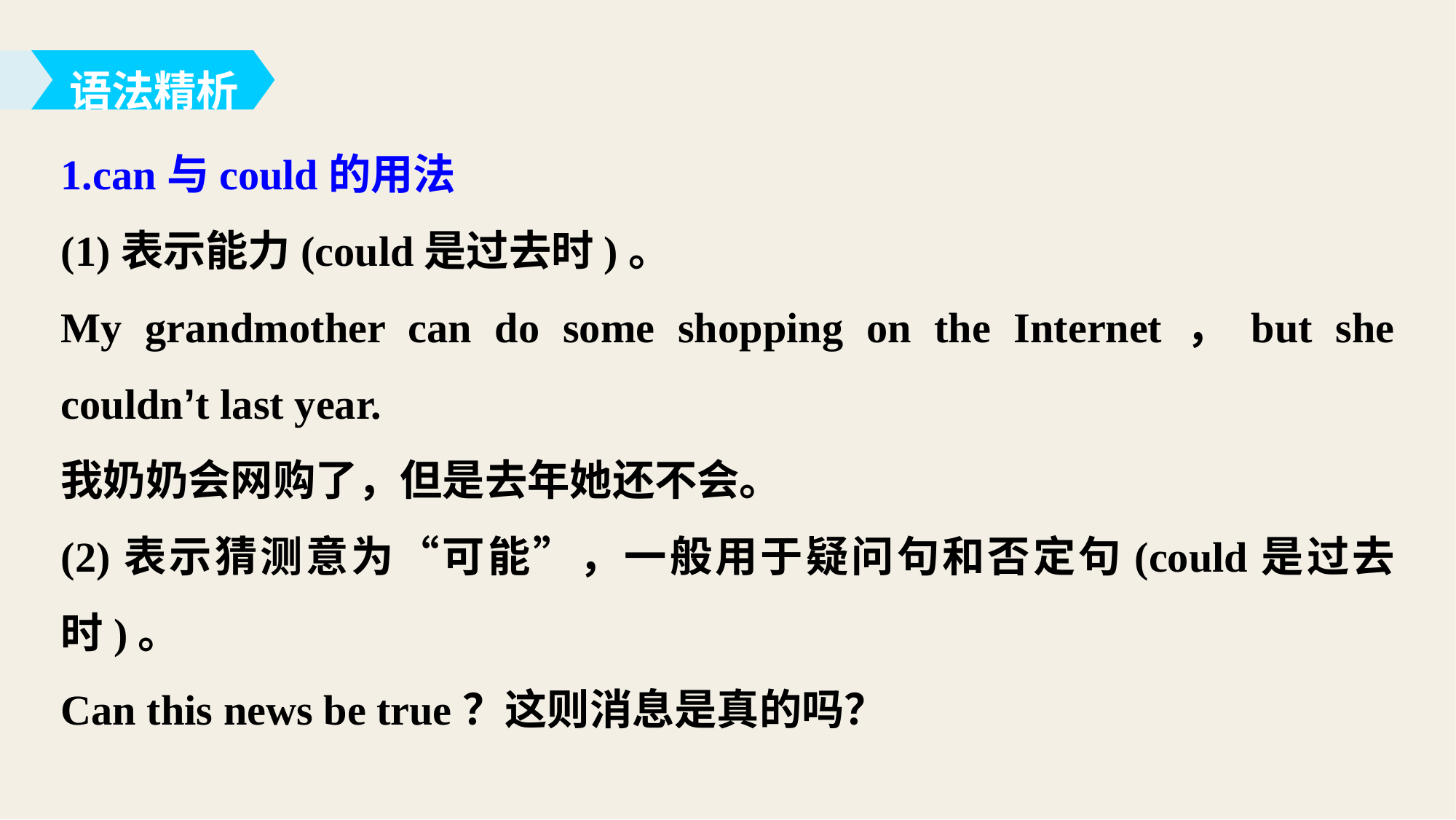

语法精析

1.can与could的用法
(1)表示能力(could是过去时)。
My grandmother can do some shopping on the Internet，but she couldn’t last year.
我奶奶会网购了，但是去年她还不会。
(2)表示猜测意为“可能”，一般用于疑问句和否定句(could是过去时)。
Can this news be true？这则消息是真的吗？